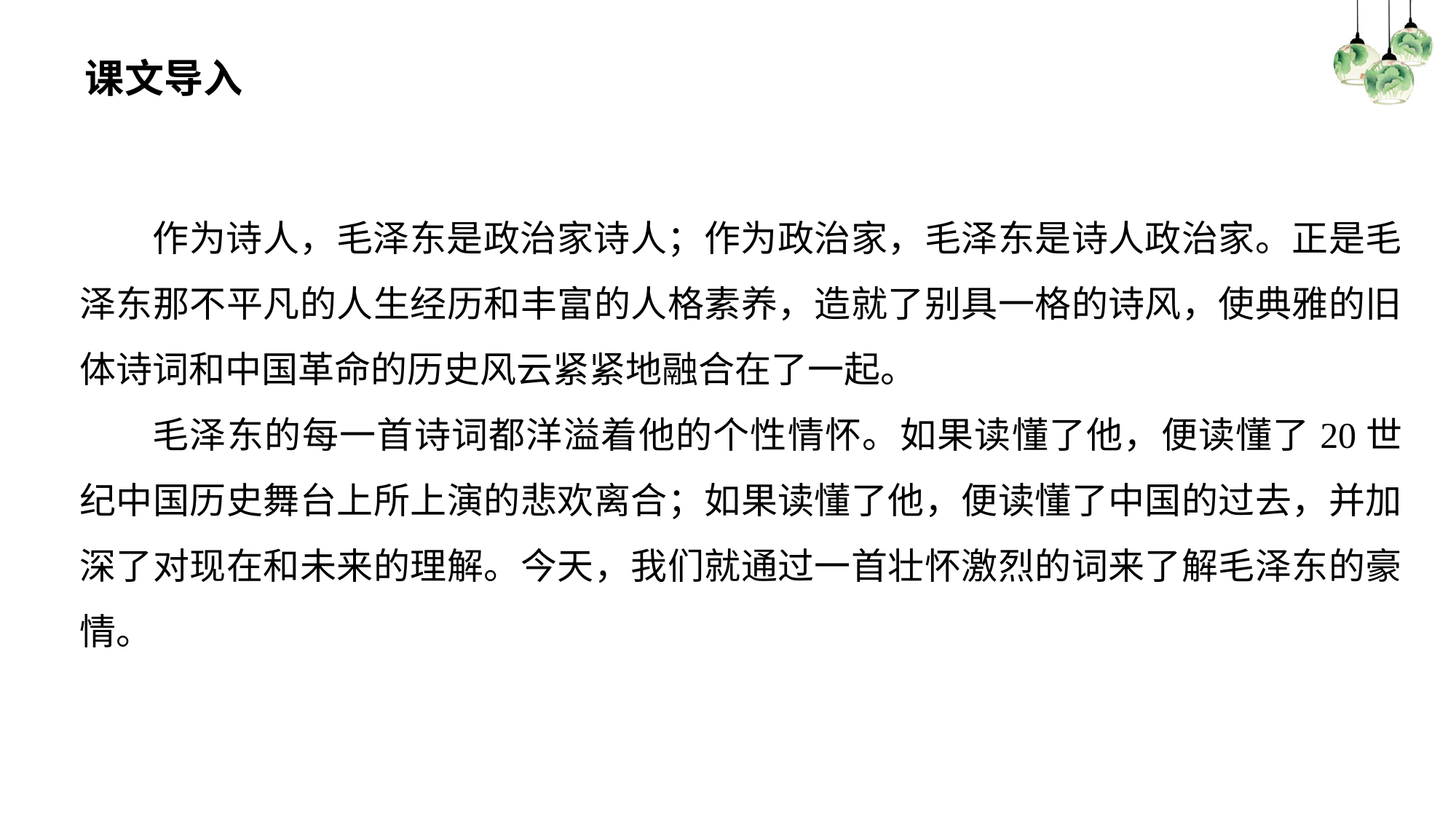

课文导入
作为诗人，毛泽东是政治家诗人；作为政治家，毛泽东是诗人政治家。正是毛泽东那不平凡的人生经历和丰富的人格素养，造就了别具一格的诗风，使典雅的旧体诗词和中国革命的历史风云紧紧地融合在了一起。
毛泽东的每一首诗词都洋溢着他的个性情怀。如果读懂了他，便读懂了20世纪中国历史舞台上所上演的悲欢离合；如果读懂了他，便读懂了中国的过去，并加深了对现在和未来的理解。今天，我们就通过一首壮怀激烈的词来了解毛泽东的豪情。